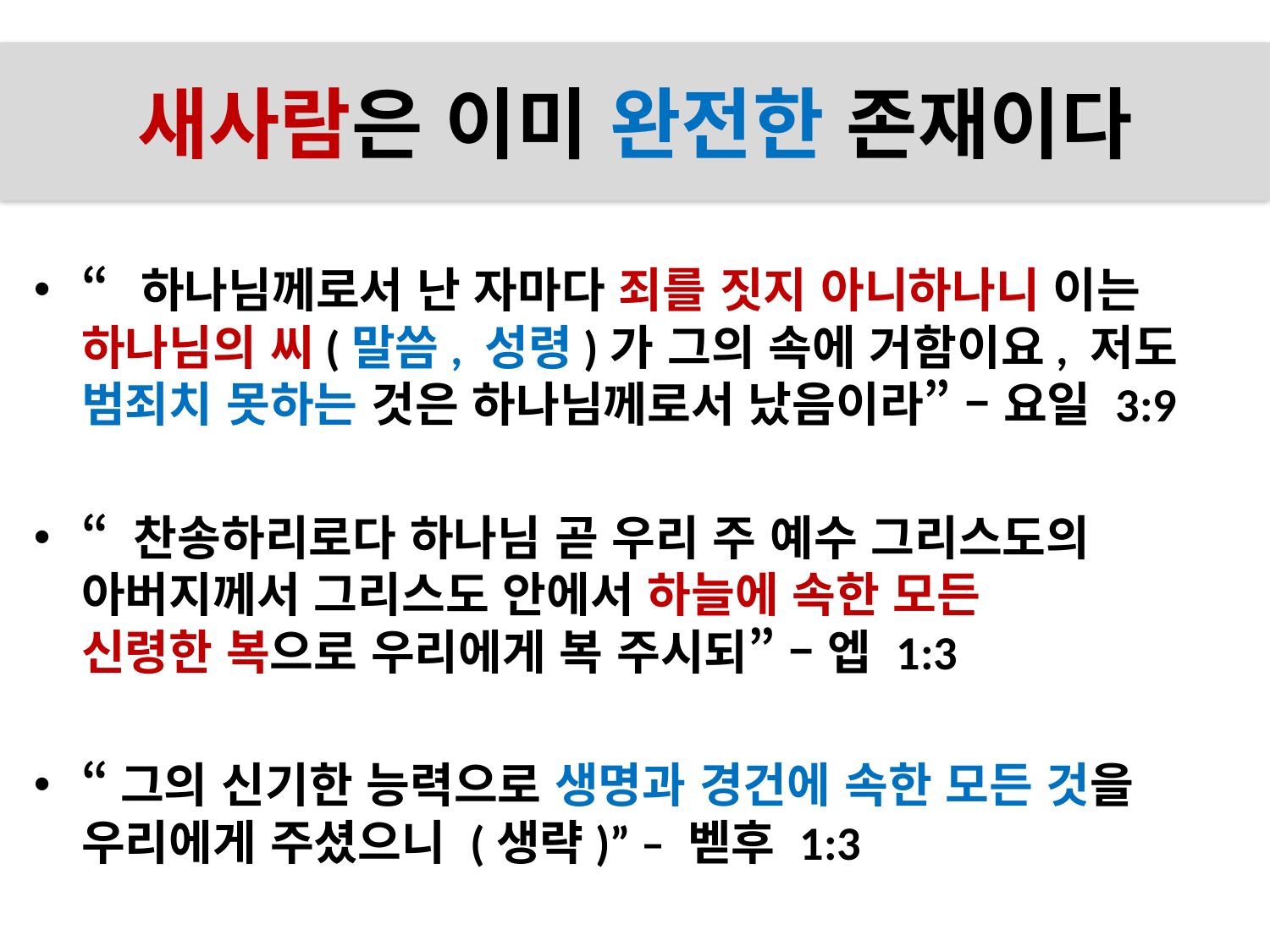

# 새사람은 이미 완전한 존재이다
“하나님께로서 난 자마다 죄를 짓지 아니하나니 이는 하나님의 씨(말씀, 성령)가 그의 속에 거함이요, 저도 범죄치 못하는 것은 하나님께로서 났음이라” – 요일 3:9

“ 찬송하리로다 하나님 곧 우리 주 예수 그리스도의 아버지께서 그리스도 안에서 하늘에 속한 모든
신령한 복으로 우리에게 복 주시되” – 엡 1:3

“그의 신기한 능력으로 생명과 경건에 속한 모든 것을 우리에게 주셨으니 (생략)” – 벧후 1:3